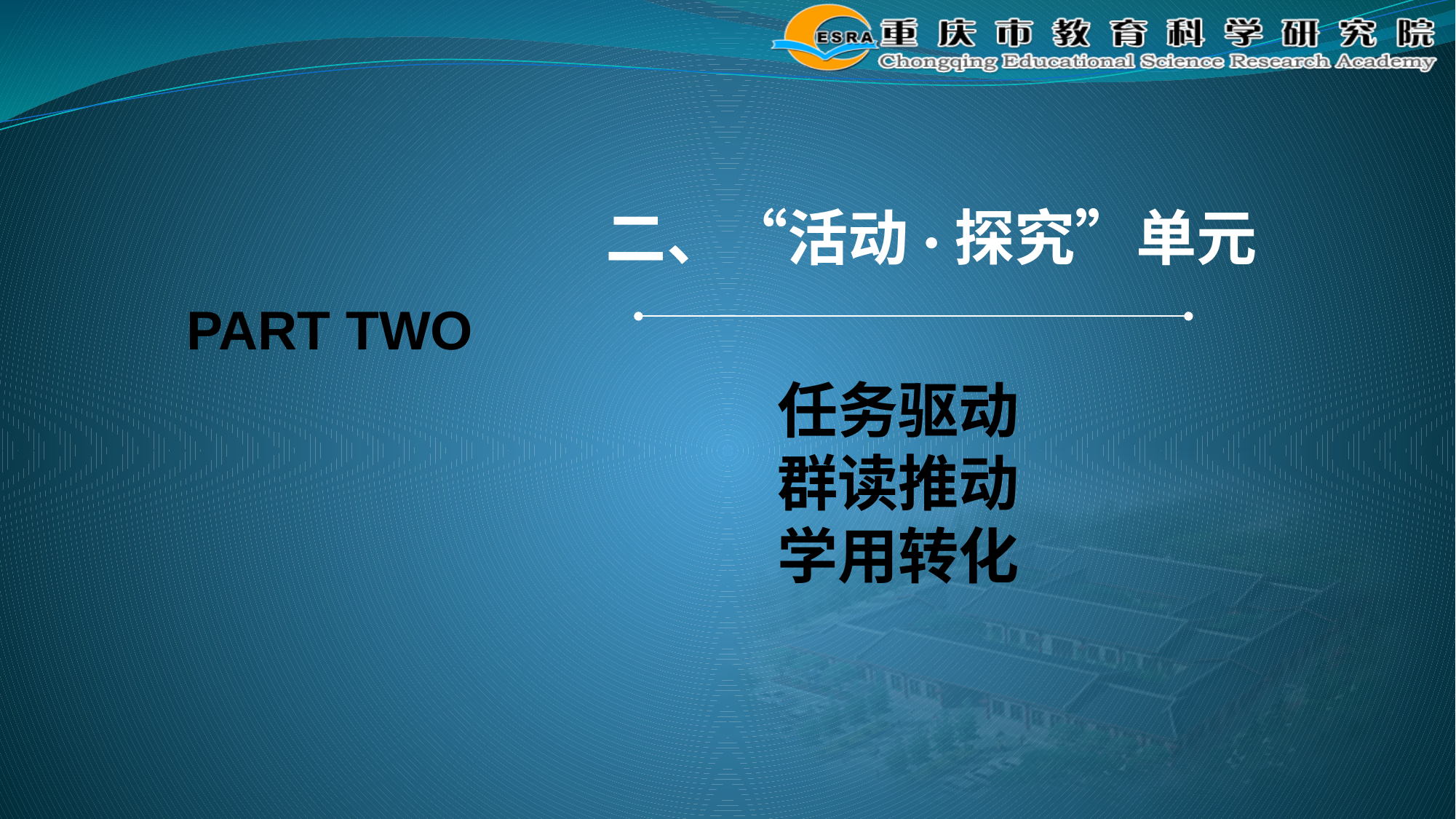

#
二、“活动·探究”单元
      PART TWO
任务驱动
群读推动
学用转化